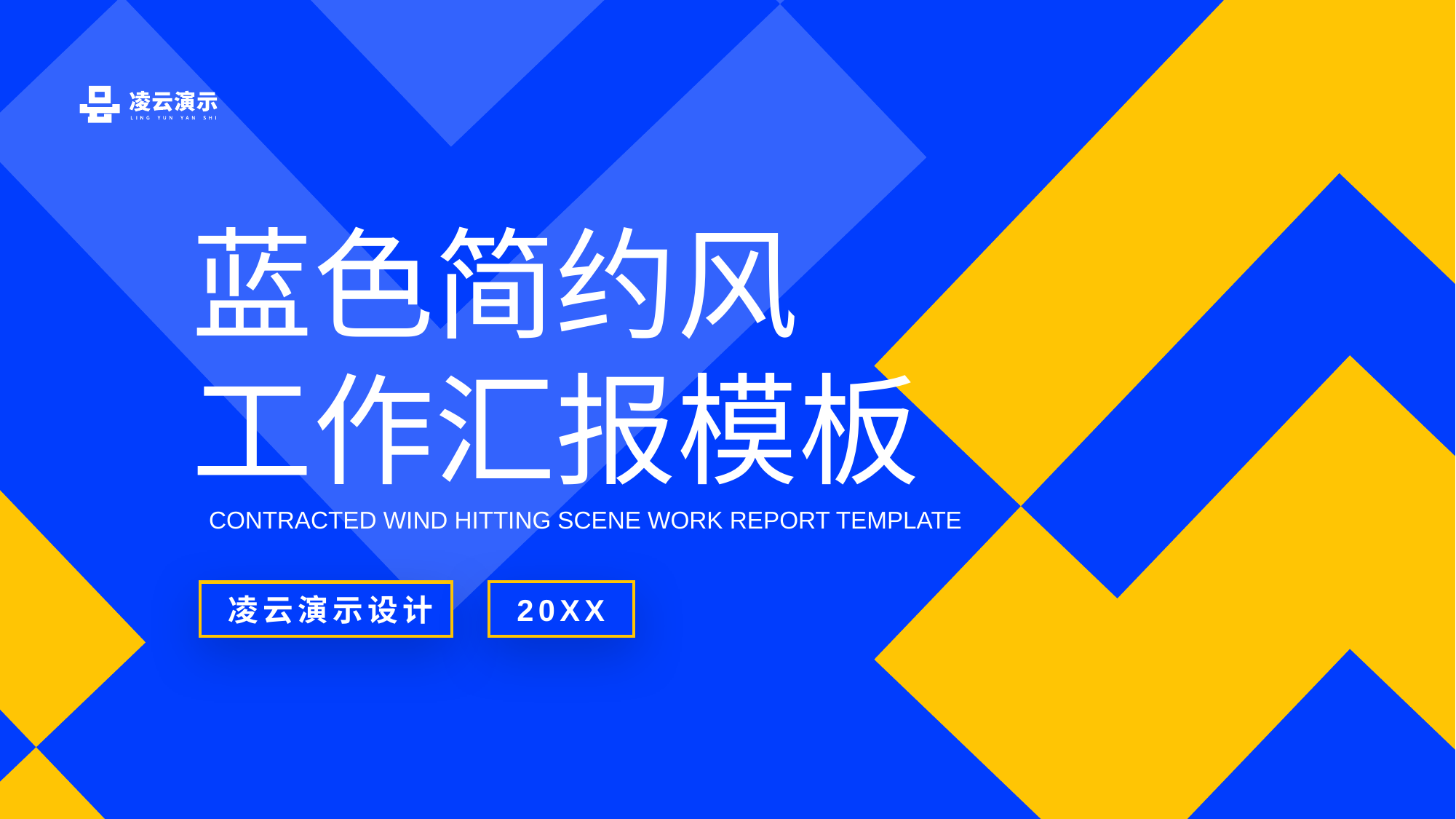

蓝色简约风
工作汇报模板
CONTRACTED WIND HITTING SCENE WORK REPORT TEMPLATE

20XX
凌云演示设计